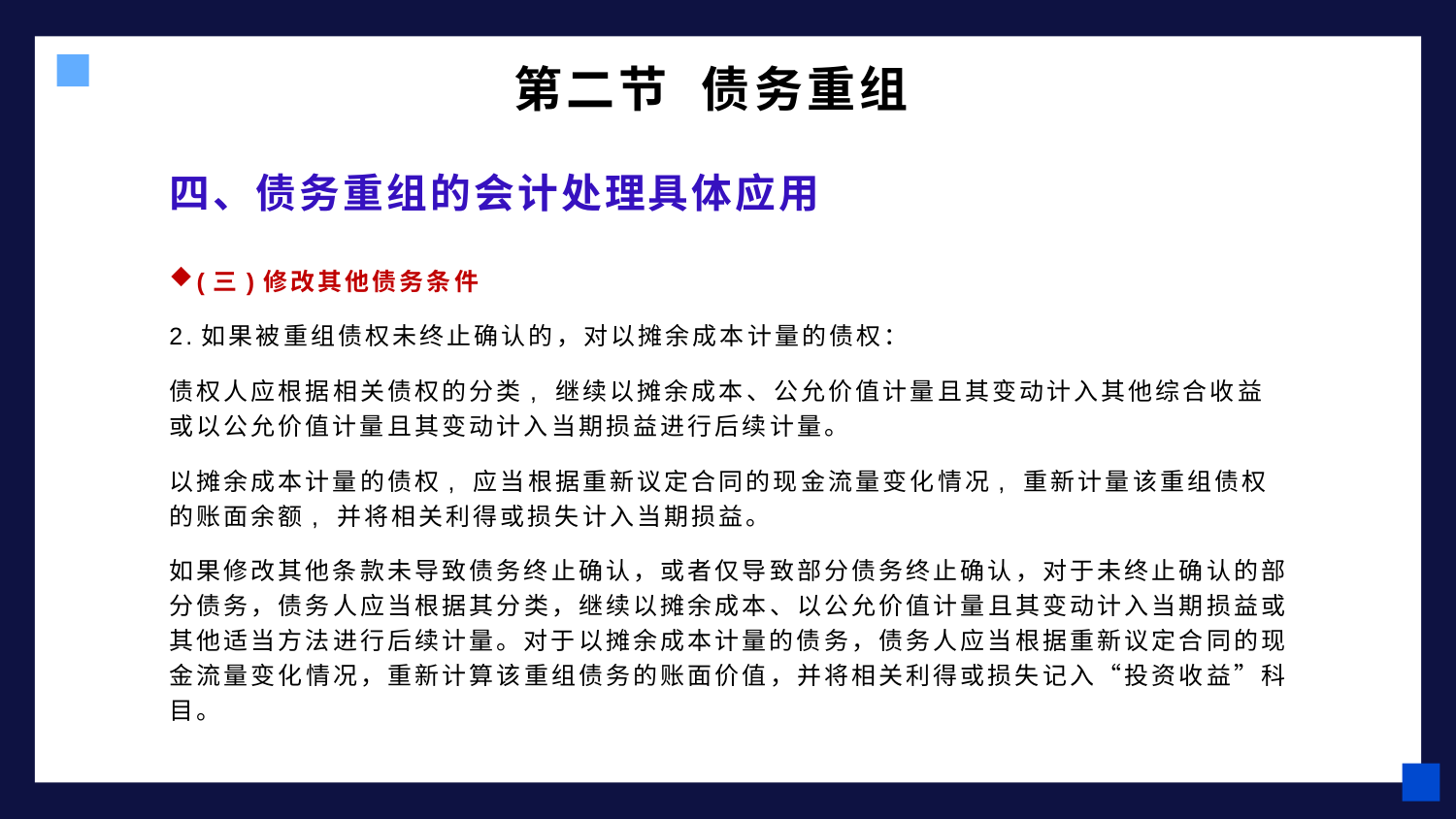

第二节  债务重组
# 四、债务重组的会计处理具体应用
(三)修改其他债务条件
2.如果被重组债权未终止确认的，对以摊余成本计量的债权：
债权人应根据相关债权的分类, 继续以摊余成本、公允价值计量且其变动计入其他综合收益或以公允价值计量且其变动计入当期损益进行后续计量。
以摊余成本计量的债权, 应当根据重新议定合同的现金流量变化情况, 重新计量该重组债权的账面余额, 并将相关利得或损失计入当期损益。
如果修改其他条款未导致债务终止确认，或者仅导致部分债务终止确认，对于未终止确认的部分债务，债务人应当根据其分类，继续以摊余成本、以公允价值计量且其变动计入当期损益或其他适当方法进行后续计量。对于以摊余成本计量的债务，债务人应当根据重新议定合同的现金流量变化情况，重新计算该重组债务的账面价值，并将相关利得或损失记入“投资收益”科目。